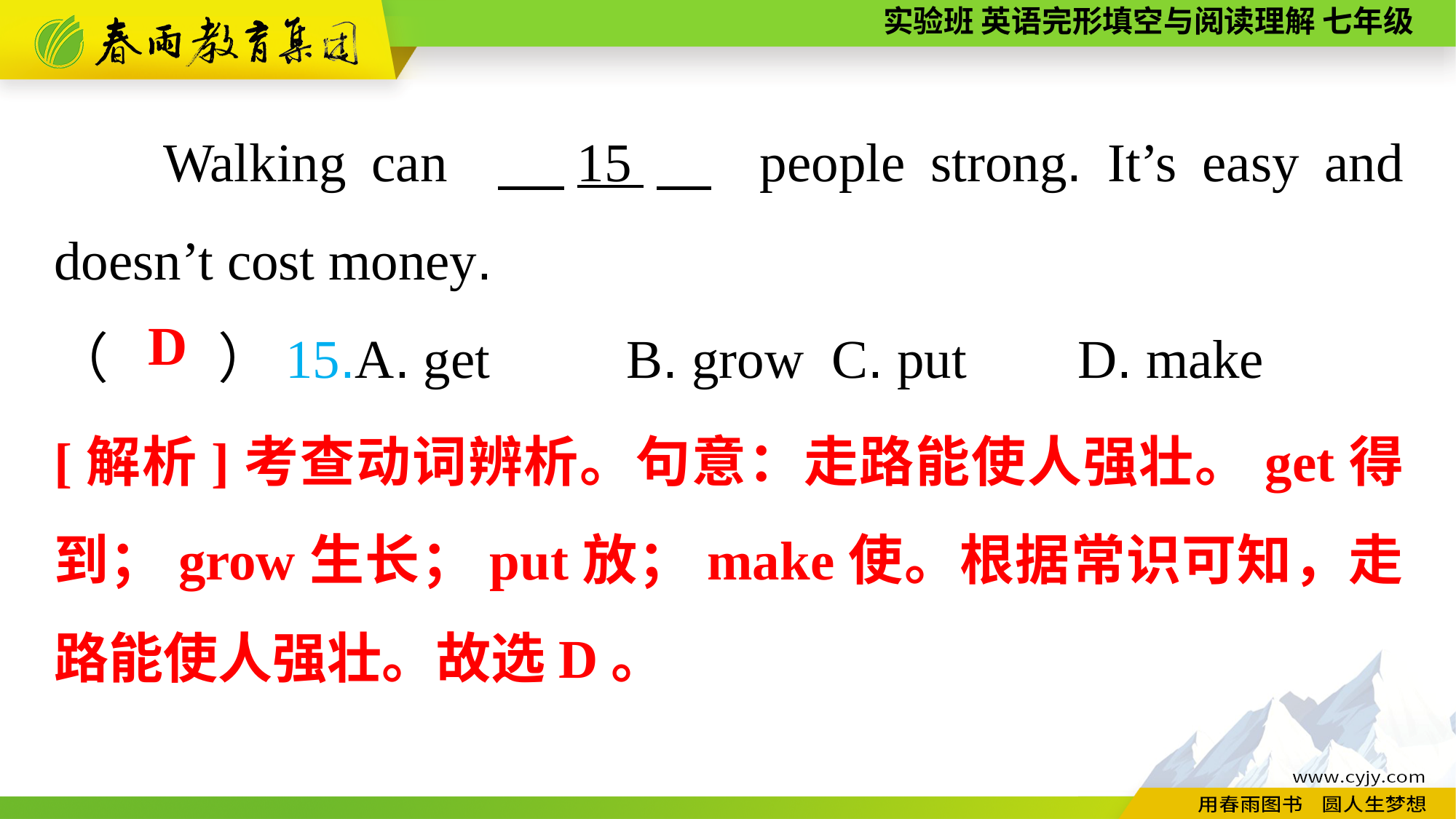

Walking can 　15　 people strong. It’s easy and doesn’t cost money.
（　　）15.A. get          B. grow	 C. put	   D. make
D
[解析]考查动词辨析。句意：走路能使人强壮。get得到；grow生长；put放；make使。根据常识可知，走路能使人强壮。故选D。